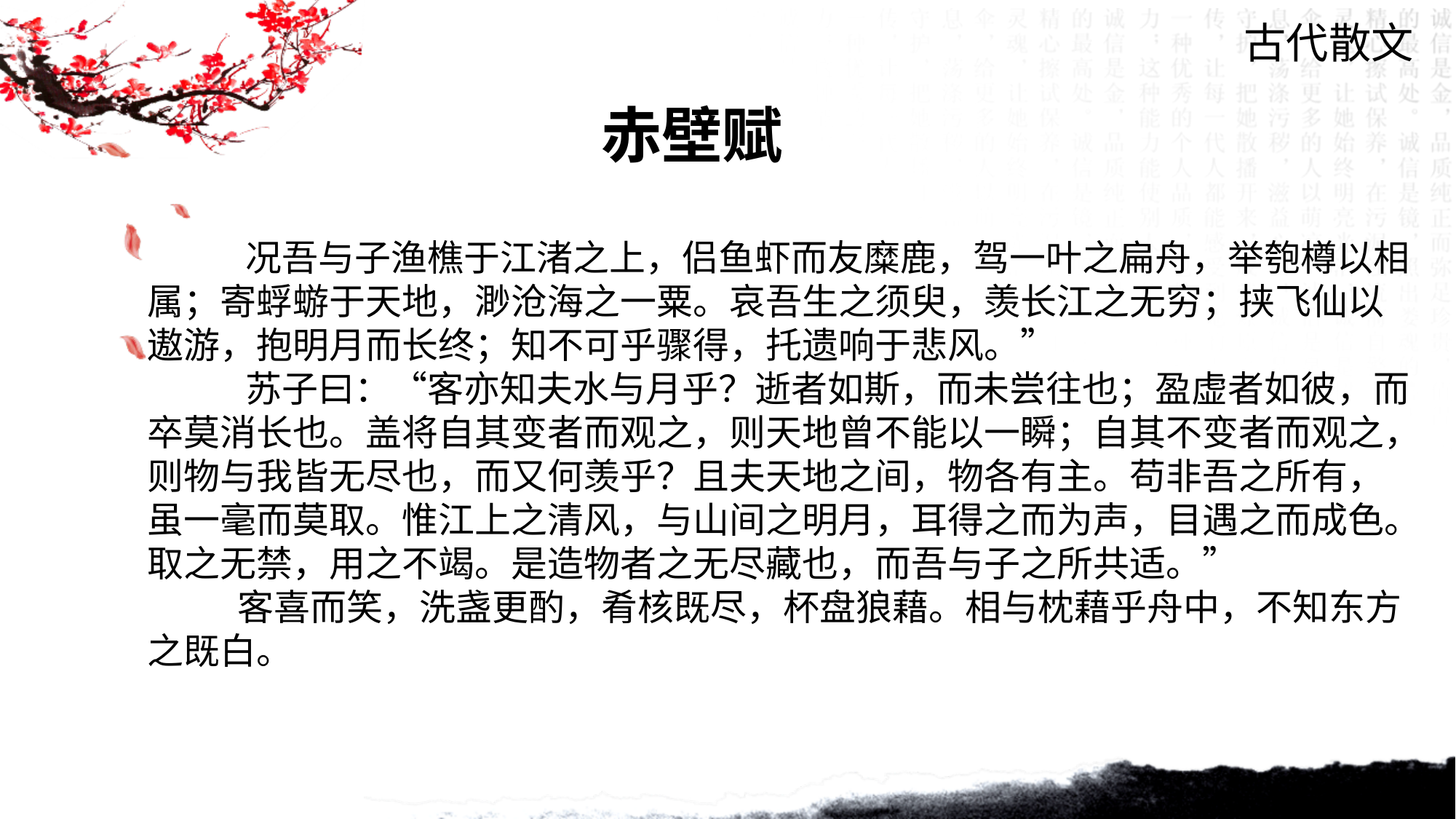

古代散文
赤壁赋
           况吾与子渔樵于江渚之上，侣鱼虾而友糜鹿，驾一叶之扁舟，举匏樽以相属；寄蜉蝣于天地，渺沧海之一粟。哀吾生之须臾，羡长江之无穷；挟飞仙以遨游，抱明月而长终；知不可乎骤得，托遗响于悲风。”
           苏子曰：“客亦知夫水与月乎？逝者如斯，而未尝往也；盈虚者如彼，而卒莫消长也。盖将自其变者而观之，则天地曾不能以一瞬；自其不变者而观之，则物与我皆无尽也，而又何羡乎？且夫天地之间，物各有主。苟非吾之所有，虽一毫而莫取。惟江上之清风，与山间之明月，耳得之而为声，目遇之而成色。取之无禁，用之不竭。是造物者之无尽藏也，而吾与子之所共适。”
          客喜而笑，洗盏更酌，肴核既尽，杯盘狼藉。相与枕藉乎舟中，不知东方之既白。